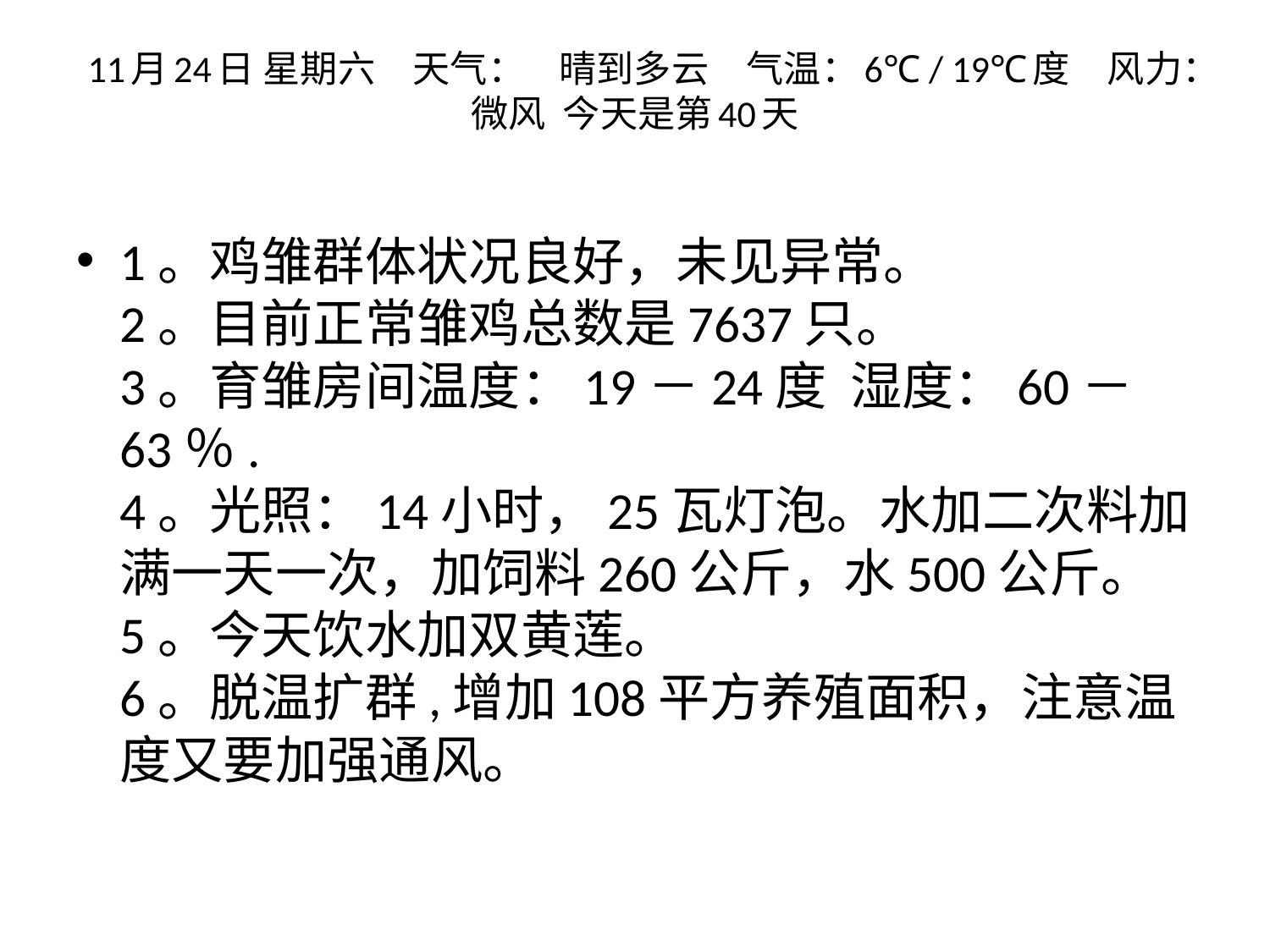

# 11月24日 星期六　天气：    晴到多云　气温：6℃ / 19℃度　风力：微风  今天是第40天
1。鸡雏群体状况良好，未见异常。
2。目前正常雏鸡总数是7637只。
3。育雏房间温度：19－24度  湿度：60－63％.
4。光照：14小时，25瓦灯泡。水加二次料加满一天一次，加饲料260公斤，水500公斤。
5。今天饮水加双黄莲。
6。脱温扩群,增加108平方养殖面积，注意温度又要加强通风。